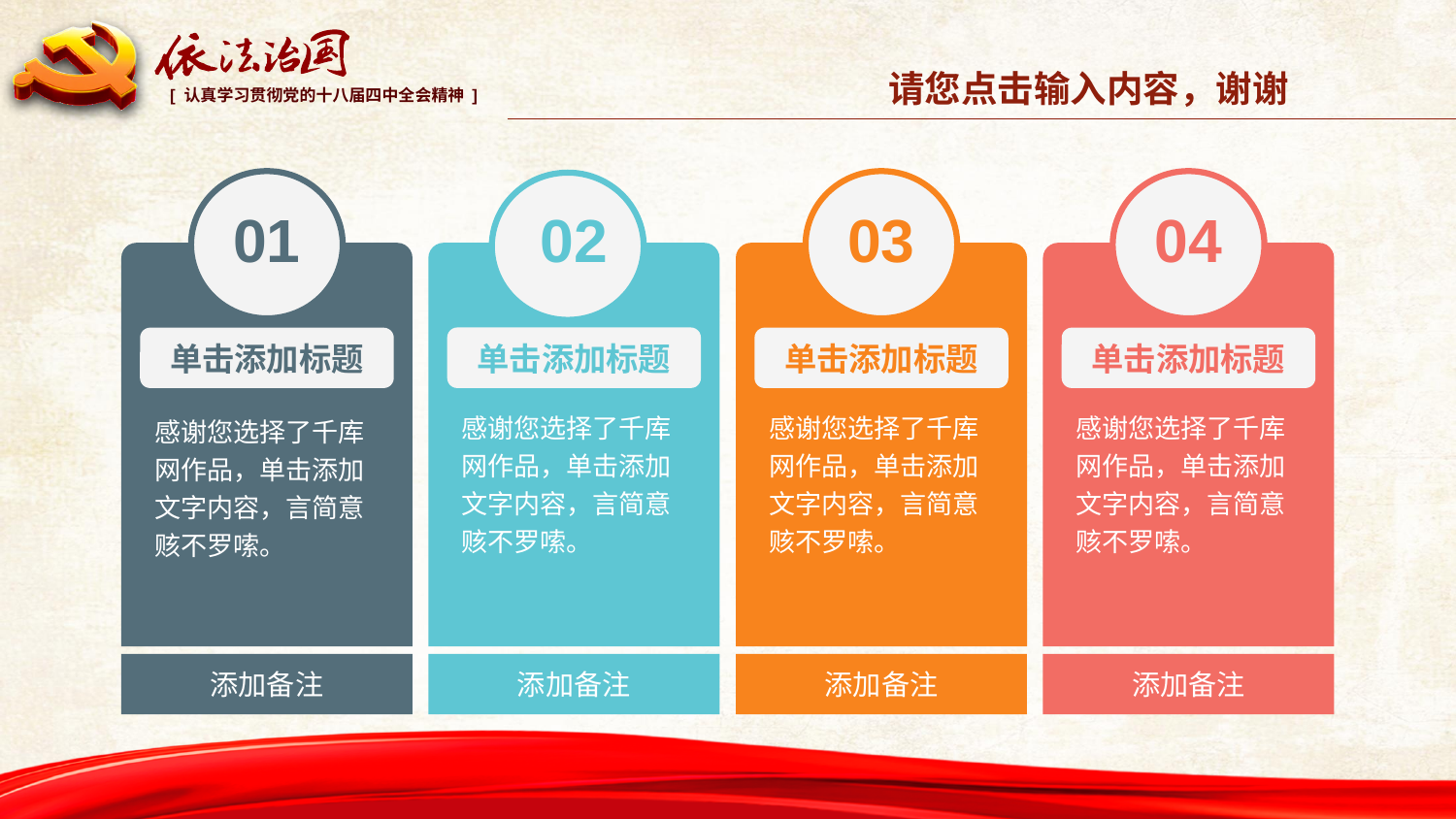

请您点击输入内容，谢谢

01

单击添加标题
感谢您选择了千库网作品，单击添加文字内容，言简意赅不罗嗦。
添加备注

03

单击添加标题
感谢您选择了千库网作品，单击添加文字内容，言简意赅不罗嗦。
添加备注

04

单击添加标题
感谢您选择了千库网作品，单击添加文字内容，言简意赅不罗嗦。
添加备注

02

单击添加标题
感谢您选择了千库网作品，单击添加文字内容，言简意赅不罗嗦。
添加备注